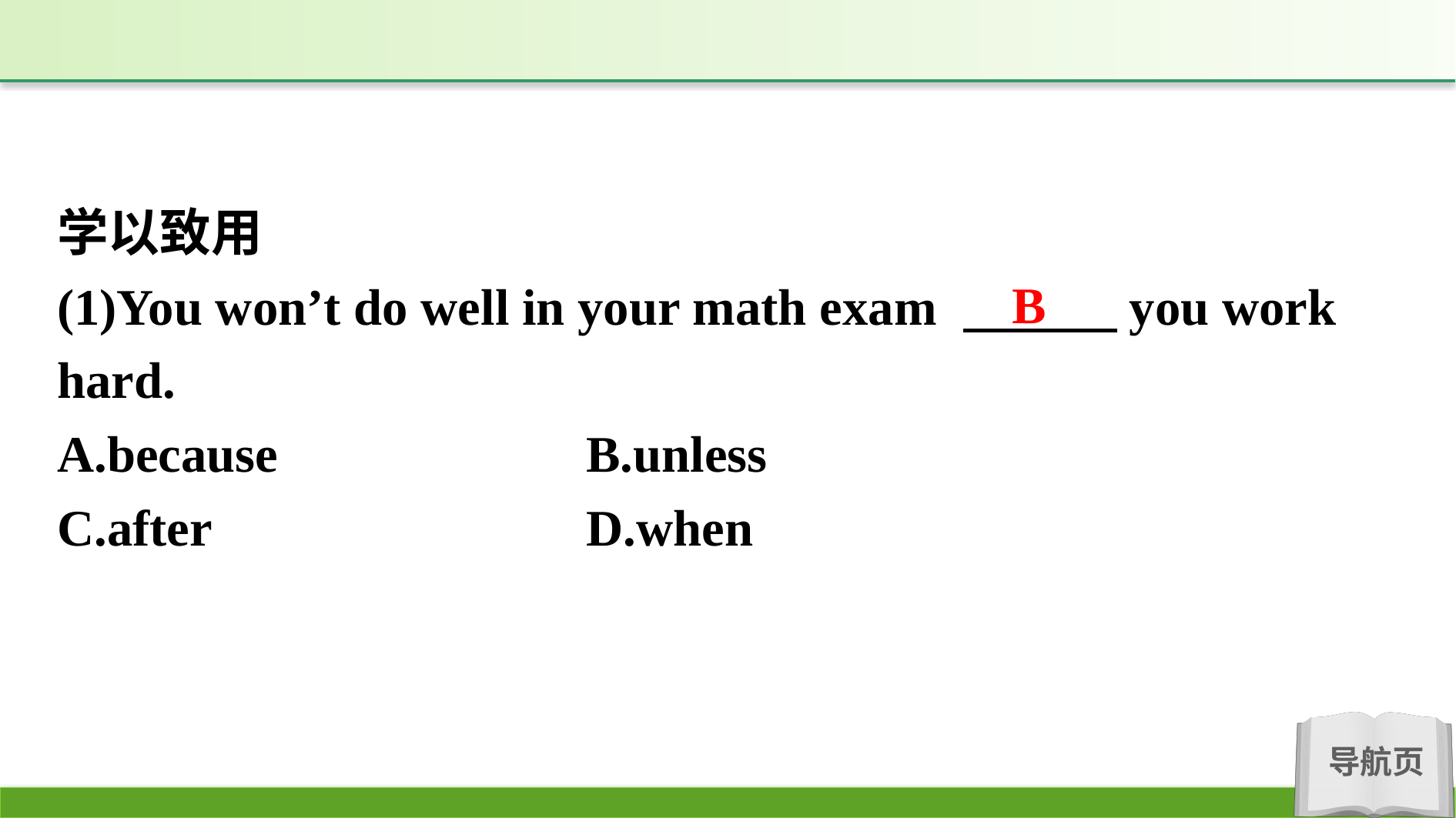

学以致用
(1)You won’t do well in your math exam 　　　you work hard.
A.because　　　　　	B.unless
C.after			D.when
B